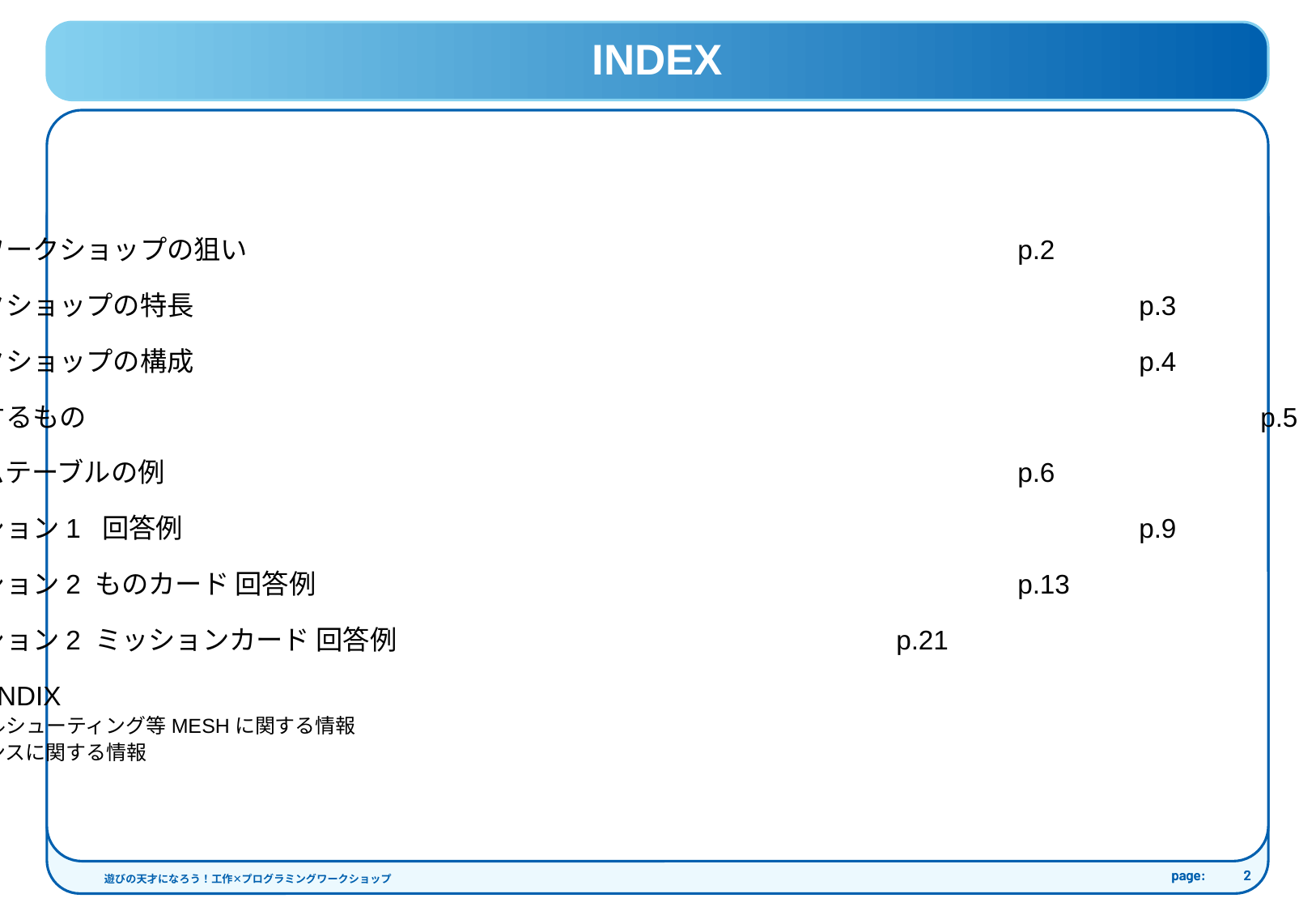

INDEX
このワークショップの狙い							p.2
ワークショップの特長								p.3
ワークショップの構成								p.4
用意するもの										p.5
タイムテーブルの例								p.6
ミッション1  回答例								p.9
ミッション2 ものカード 回答例						p.13
ミッション2 ミッションカード 回答例					p.21
APPENDIX											p.31
トラブルシューティング等MESHに関する情報
ライセンスに関する情報